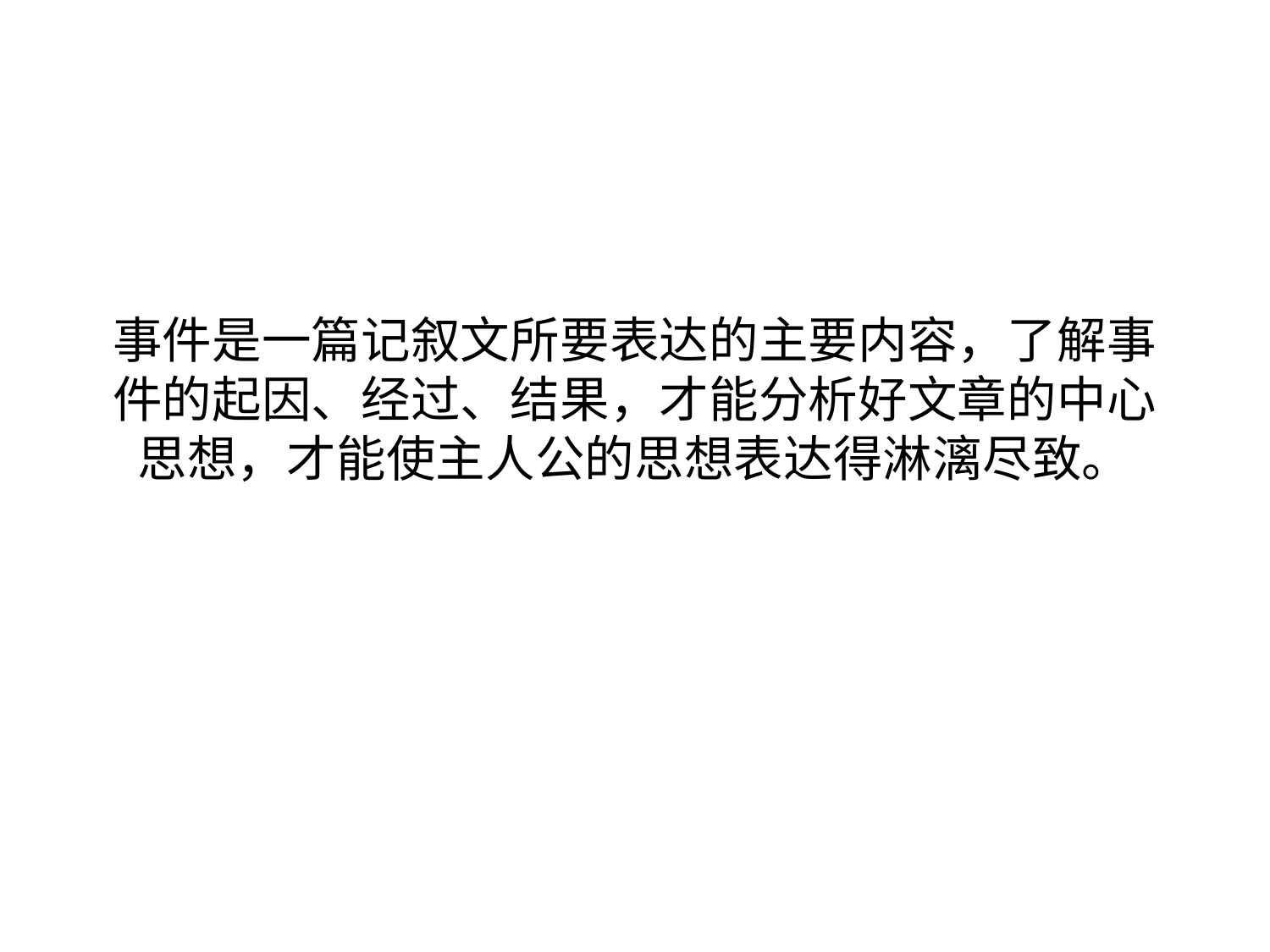

# 事件是一篇记叙文所要表达的主要内容，了解事件的起因、经过、结果，才能分析好文章的中心思想，才能使主人公的思想表达得淋漓尽致。